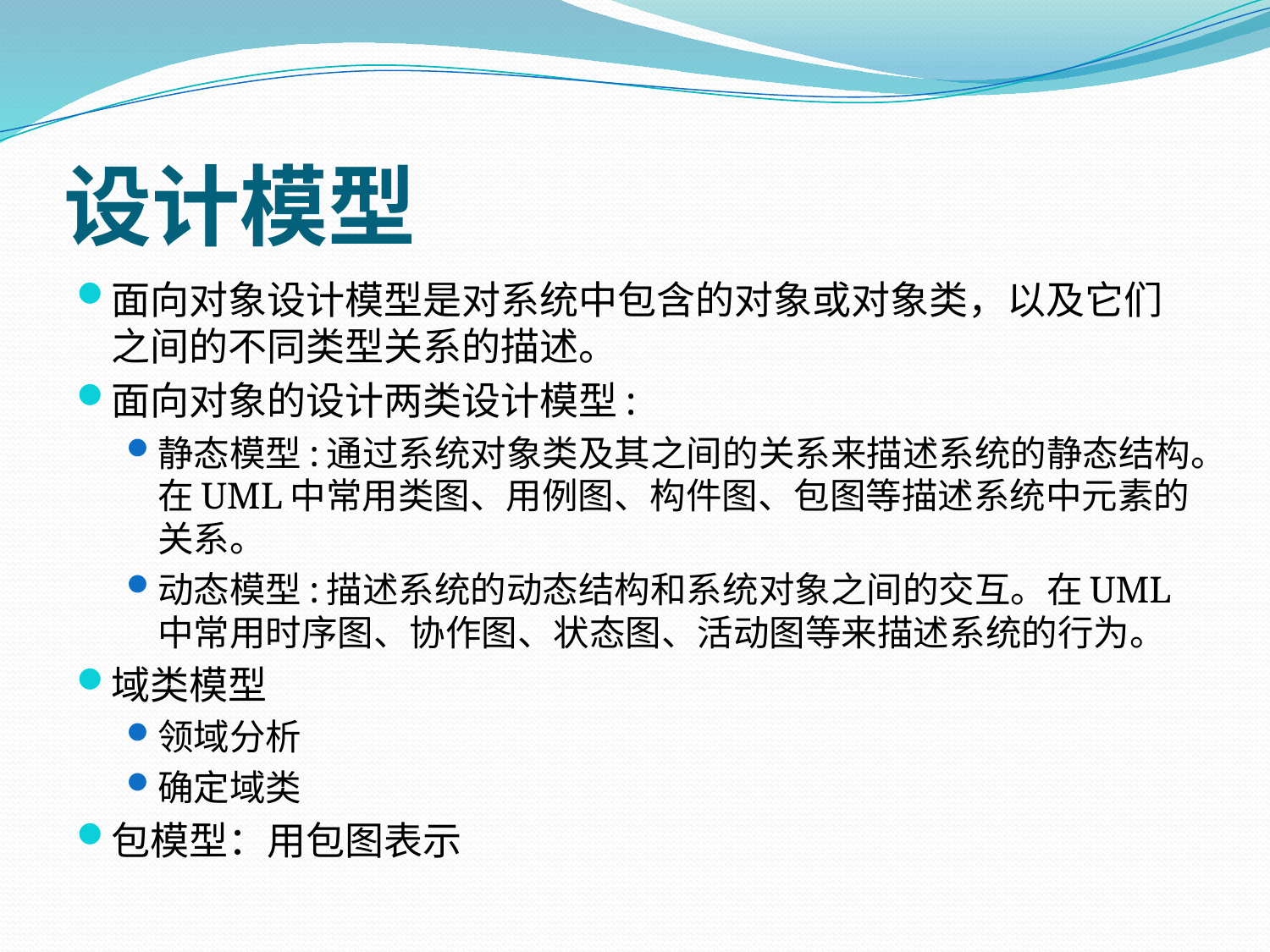

# 设计模型
面向对象设计模型是对系统中包含的对象或对象类，以及它们之间的不同类型关系的描述。
面向对象的设计两类设计模型:
静态模型:通过系统对象类及其之间的关系来描述系统的静态结构。在UML中常用类图、用例图、构件图、包图等描述系统中元素的关系。
动态模型:描述系统的动态结构和系统对象之间的交互。在UML中常用时序图、协作图、状态图、活动图等来描述系统的行为。
域类模型
领域分析
确定域类
包模型：用包图表示